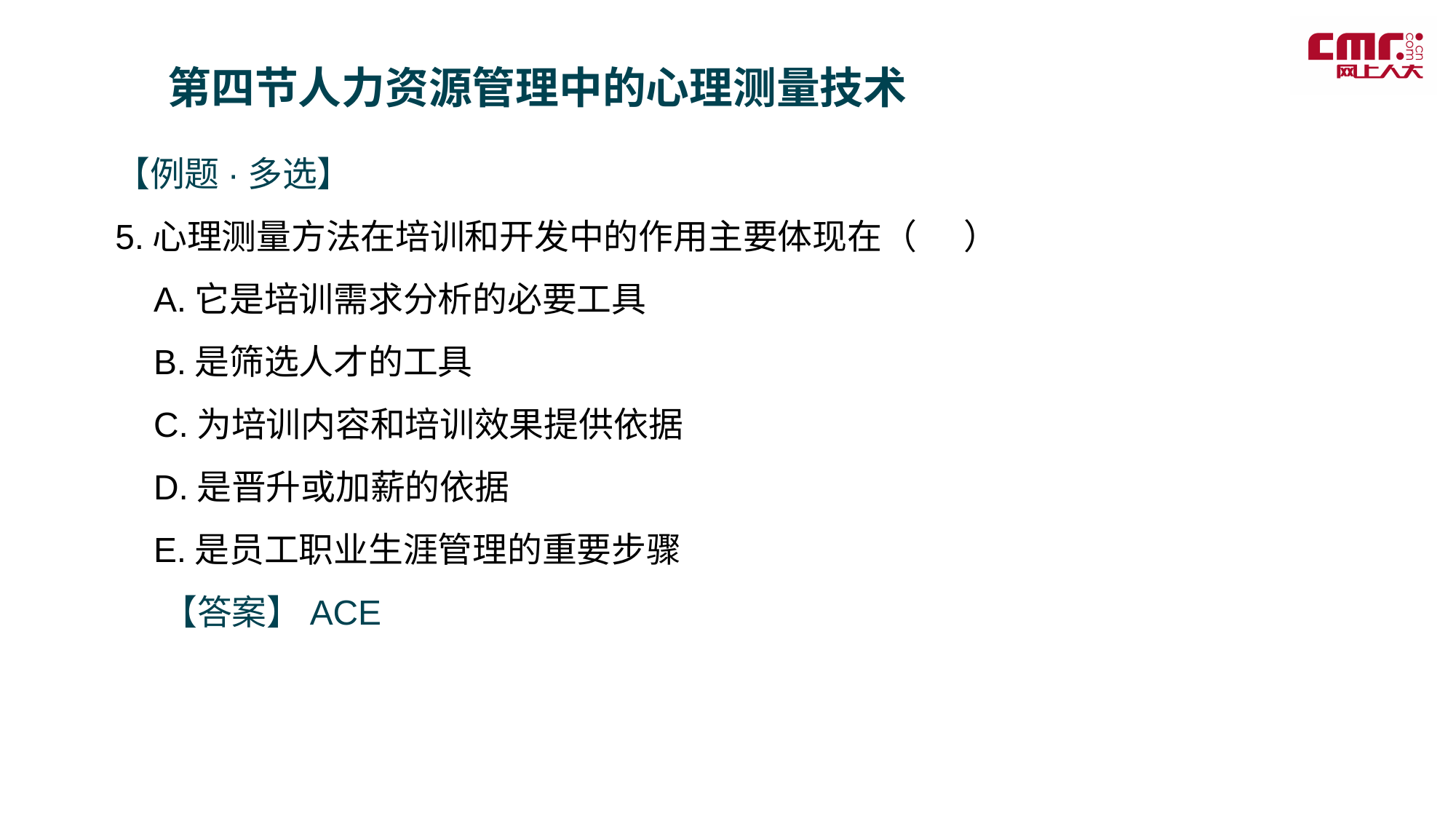

第四节人力资源管理中的心理测量技术
【例题·多选】
5.心理测量方法在培训和开发中的作用主要体现在（      ）
    A.它是培训需求分析的必要工具
    B.是筛选人才的工具
    C.为培训内容和培训效果提供依据
    D.是晋升或加薪的依据
    E.是员工职业生涯管理的重要步骤
     【答案】ACE